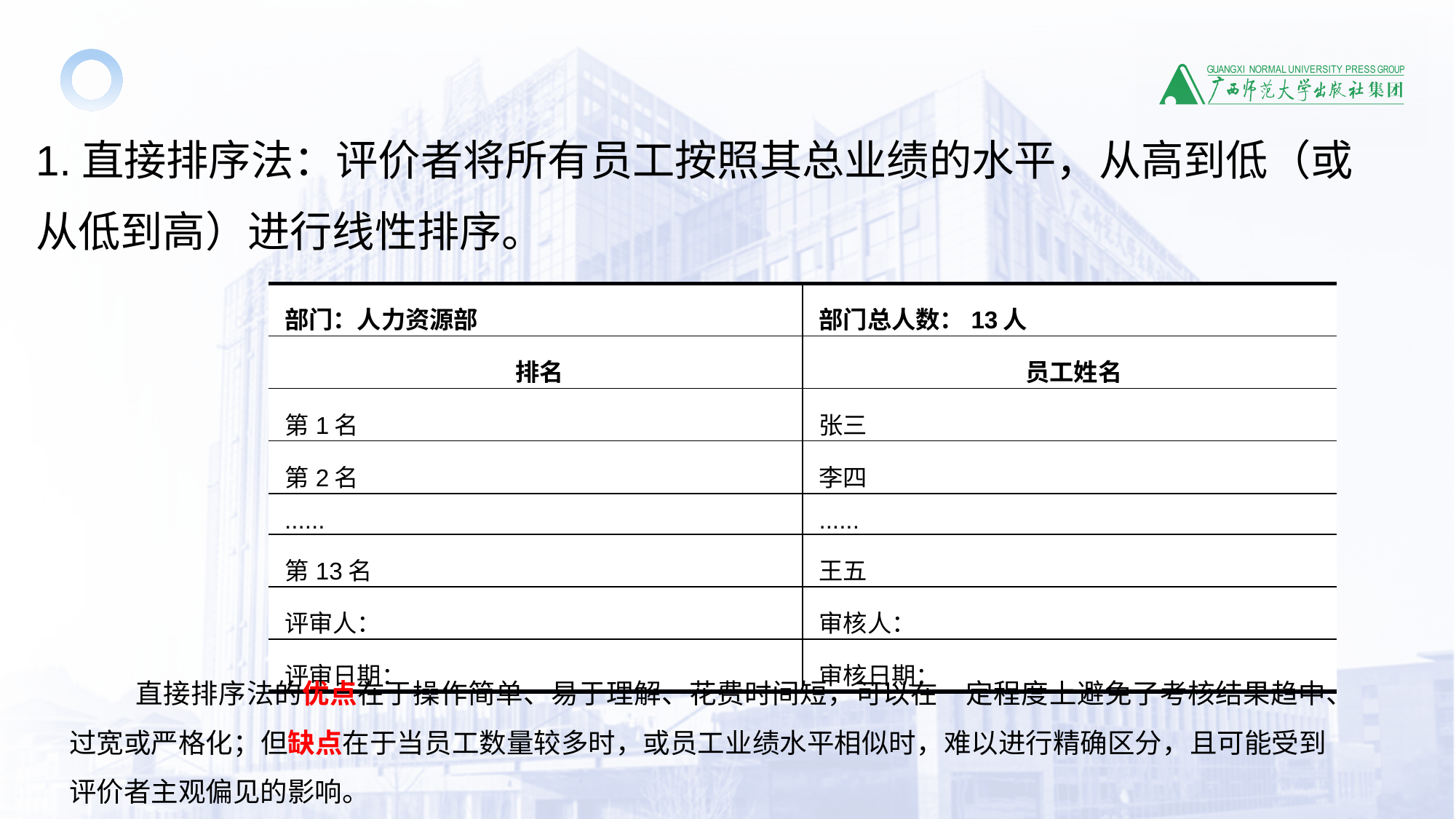

1.直接排序法：评价者将所有员工按照其总业绩的水平，从高到低（或从低到高）进行线性排序。
| 部门：人力资源部 | 部门总人数：13人 |
| --- | --- |
| 排名 | 员工姓名 |
| 第1名 | 张三 |
| 第2名 | 李四 |
| ...... | ...... |
| 第13名 | 王五 |
| 评审人： | 审核人： |
| 评审日期： | 审核日期： |
直接排序法的优点在于操作简单、易于理解、花费时间短，可以在一定程度上避免了考核结果趋中、过宽或严格化；但缺点在于当员工数量较多时，或员工业绩水平相似时，难以进行精确区分，且可能受到评价者主观偏见的影响。